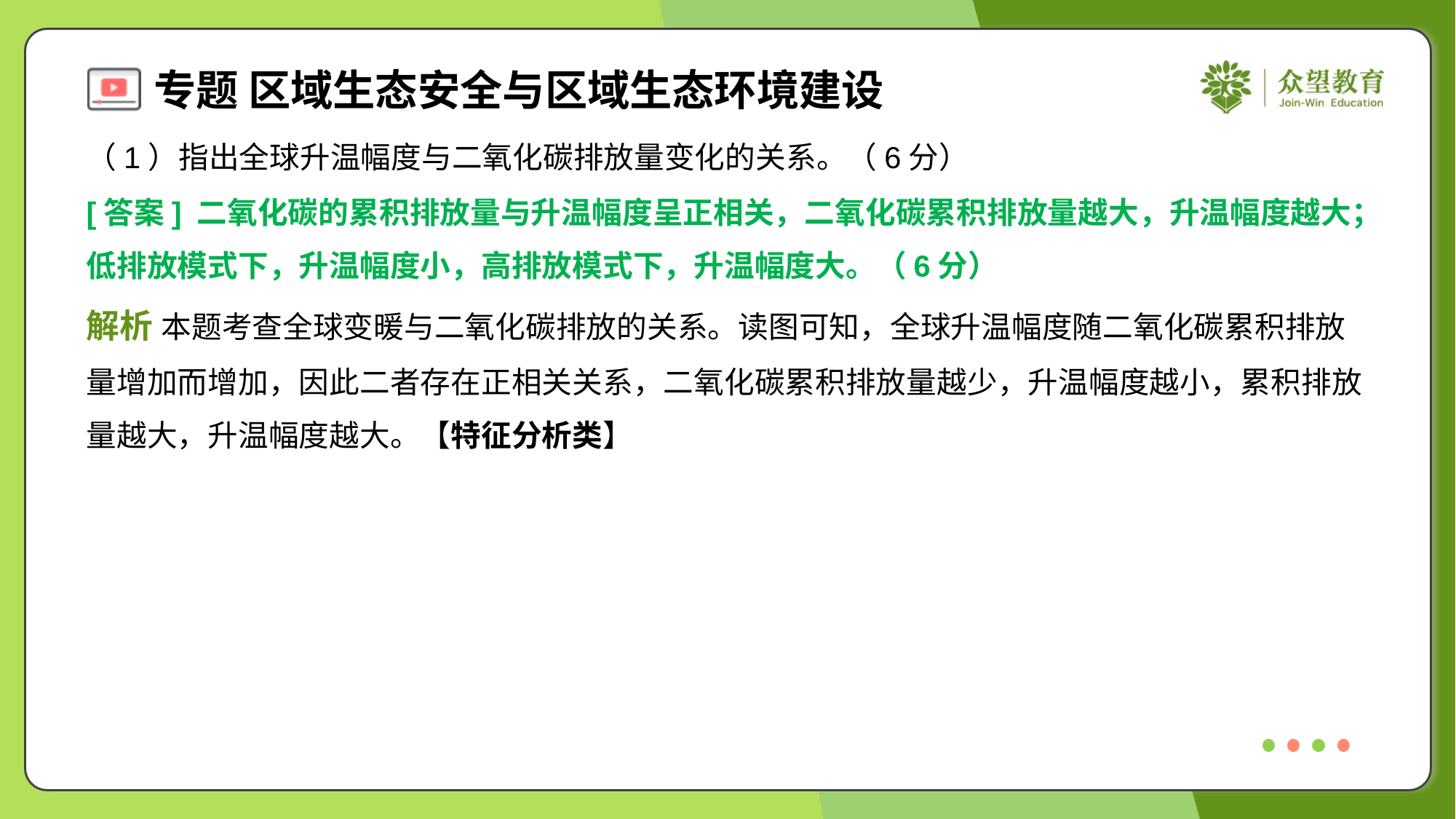

（1）指出全球升温幅度与二氧化碳排放量变化的关系。（6分）
[答案] 二氧化碳的累积排放量与升温幅度呈正相关，二氧化碳累积排放量越大，升温幅度越大；
低排放模式下，升温幅度小，高排放模式下，升温幅度大。（6分）
解析 本题考查全球变暖与二氧化碳排放的关系。读图可知，全球升温幅度随二氧化碳累积排放
量增加而增加，因此二者存在正相关关系，二氧化碳累积排放量越少，升温幅度越小，累积排放
量越大，升温幅度越大。【特征分析类】